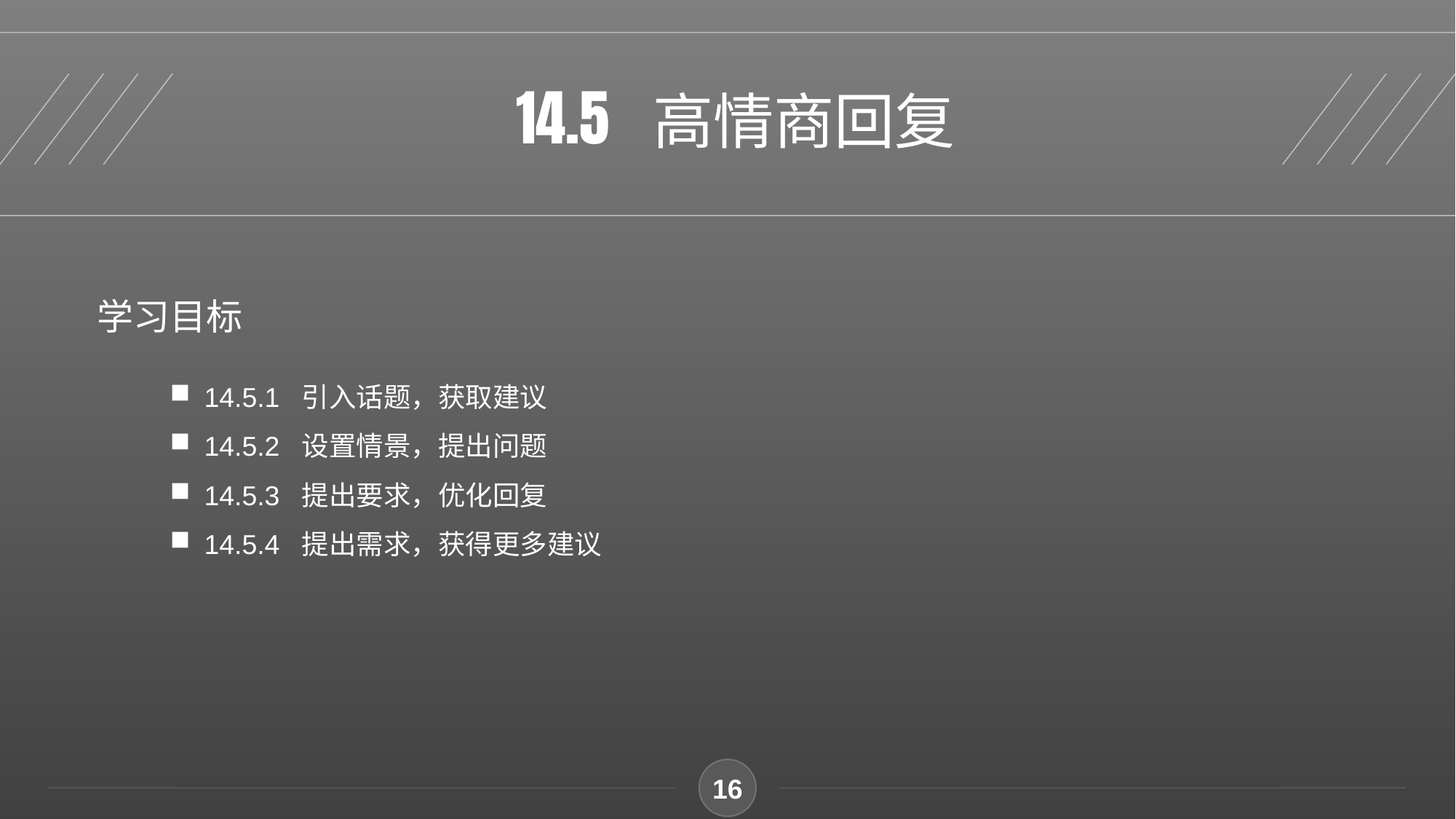

14.5  高情商回复

学习目标
14.5.1  引入话题，获取建议
14.5.2  设置情景，提出问题
14.5.3  提出要求，优化回复
14.5.4  提出需求，获得更多建议